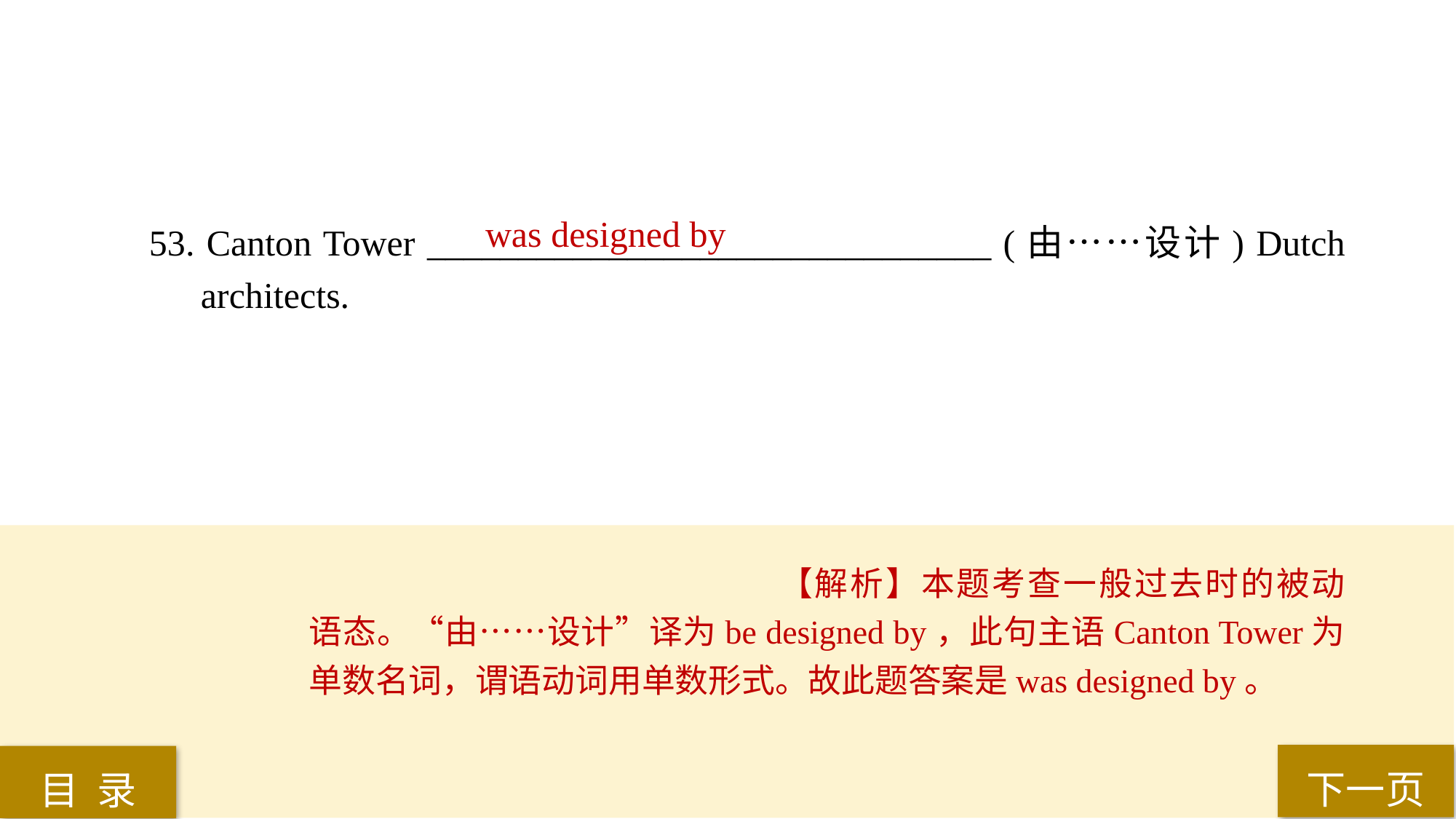

was designed by
53. Canton Tower _______________________________ (由……设计) Dutch architects.
【解析】本题考查一般过去时的被动语态。“由……设计”译为be designed by，此句主语Canton Tower为单数名词，谓语动词用单数形式。故此题答案是was designed by。